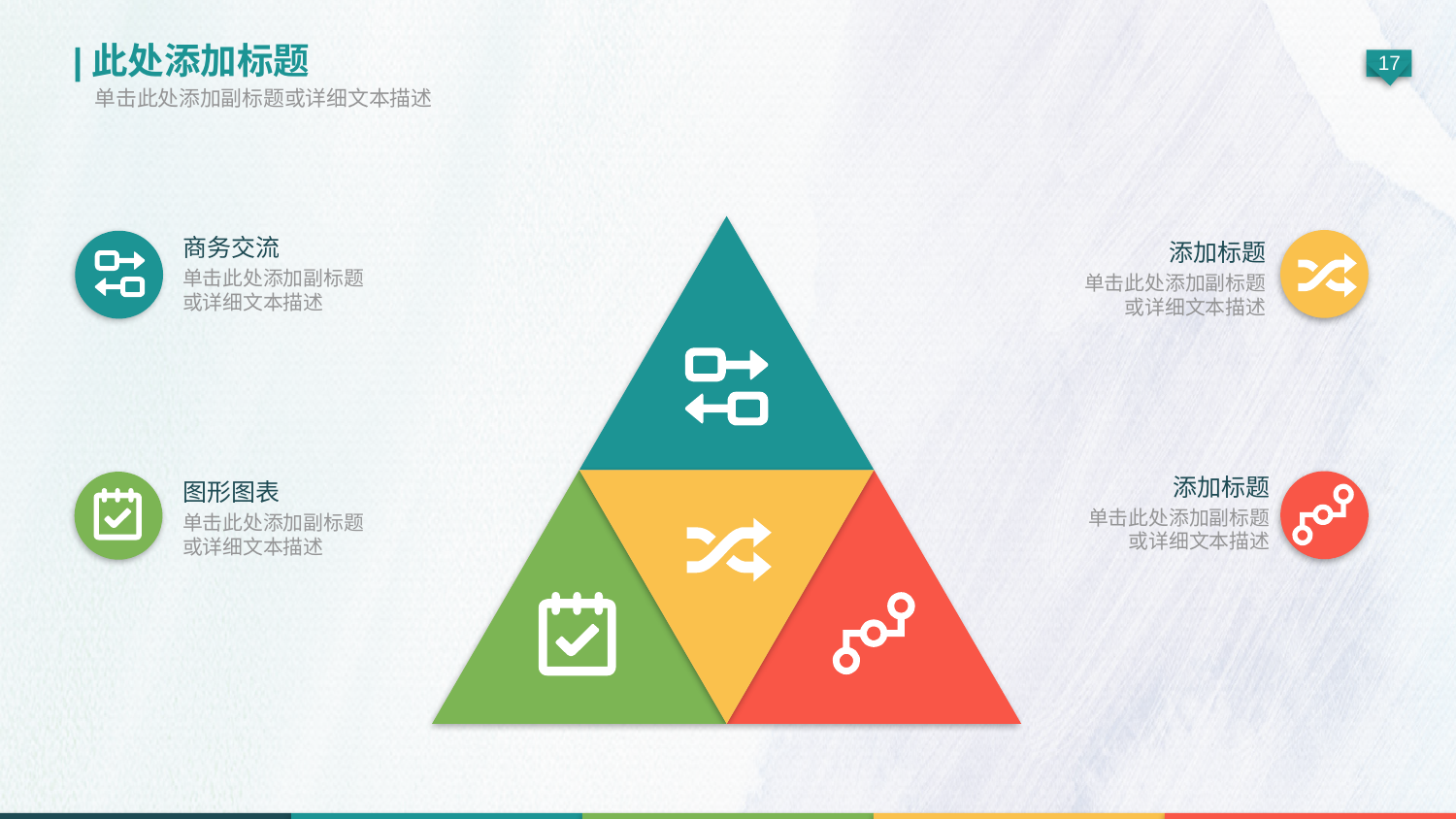

|此处添加标题
单击此处添加副标题或详细文本描述

商务交流
单击此处添加副标题或详细文本描述

添加标题
单击此处添加副标题或详细文本描述

添加标题
单击此处添加副标题或详细文本描述
图形图表
单击此处添加副标题或详细文本描述